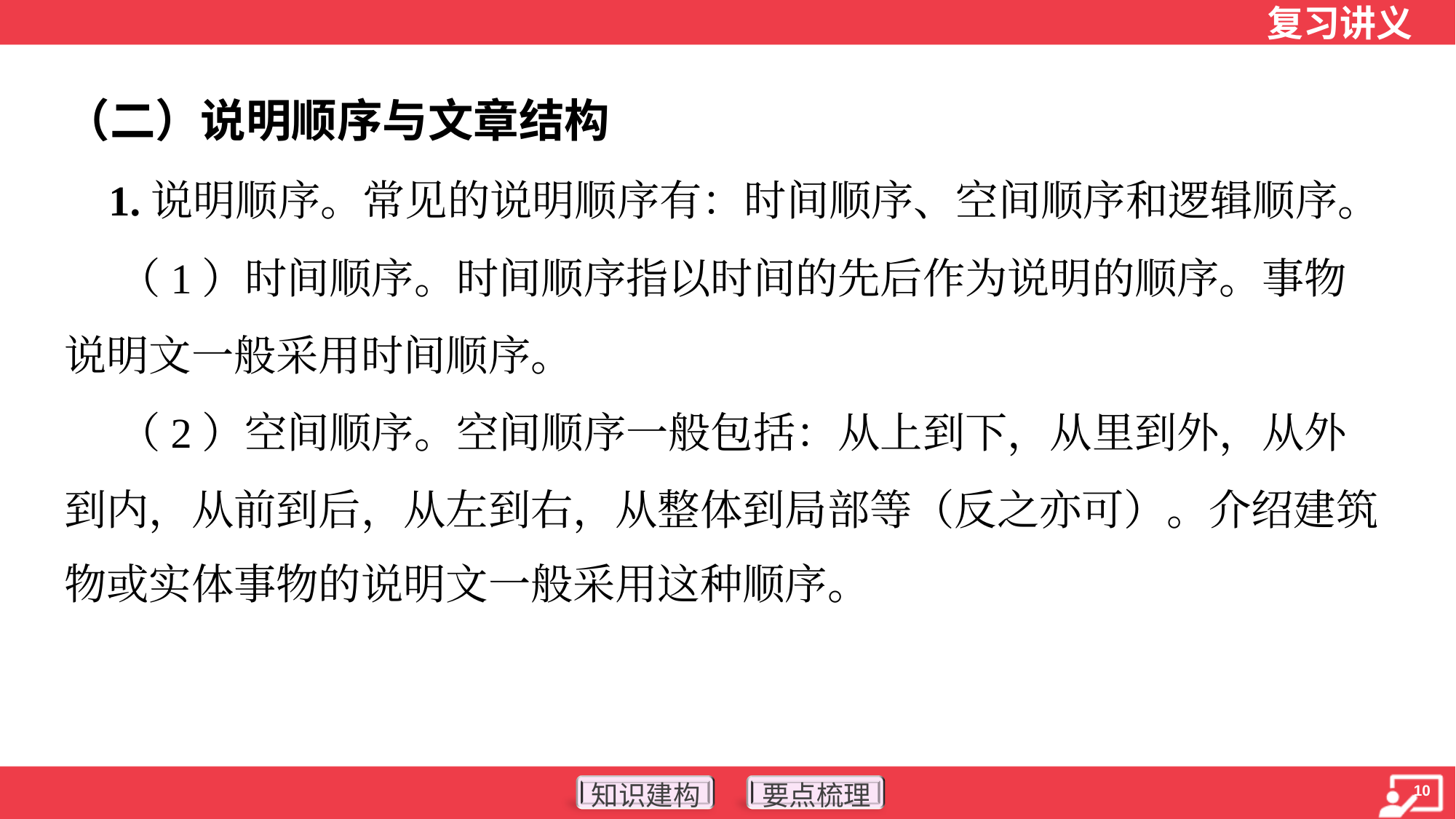

（二）说明顺序与文章结构
    1.说明顺序。常见的说明顺序有：时间顺序、空间顺序和逻辑顺序。
    （1）时间顺序。时间顺序指以时间的先后作为说明的顺序。事物
说明文一般采用时间顺序。
    （2）空间顺序。空间顺序一般包括：从上到下，从里到外，从外
到内，从前到后，从左到右，从整体到局部等（反之亦可）。介绍建筑
物或实体事物的说明文一般采用这种顺序。